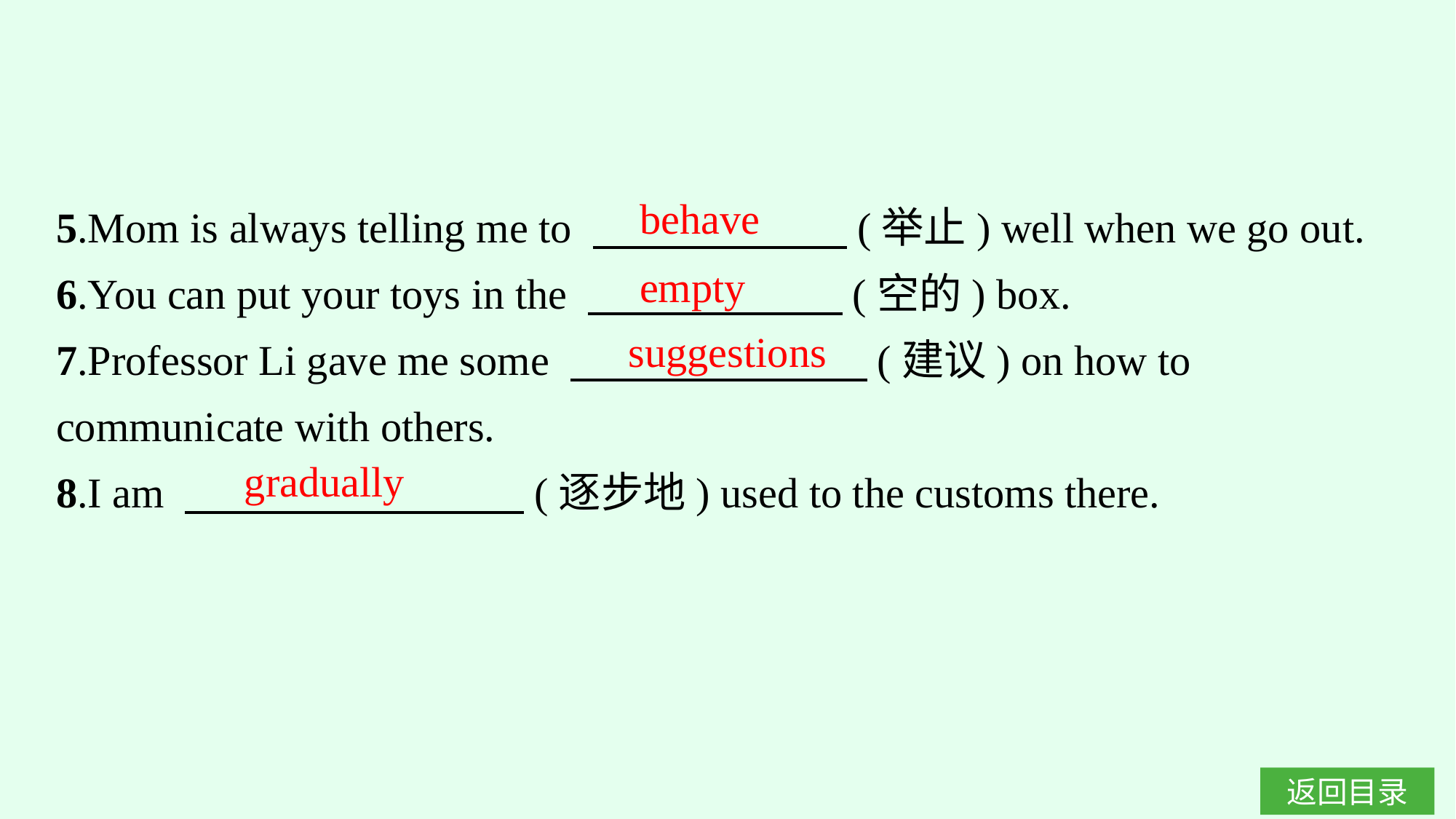

behave
5.Mom is always telling me to 　　　　　　(举止) well when we go out.
6.You can put your toys in the 　　　　　　(空的) box.
7.Professor Li gave me some 　　　　　　　(建议) on how to communicate with others.
8.I am 　　　　　　　　(逐步地) used to the customs there.
empty
suggestions
gradually